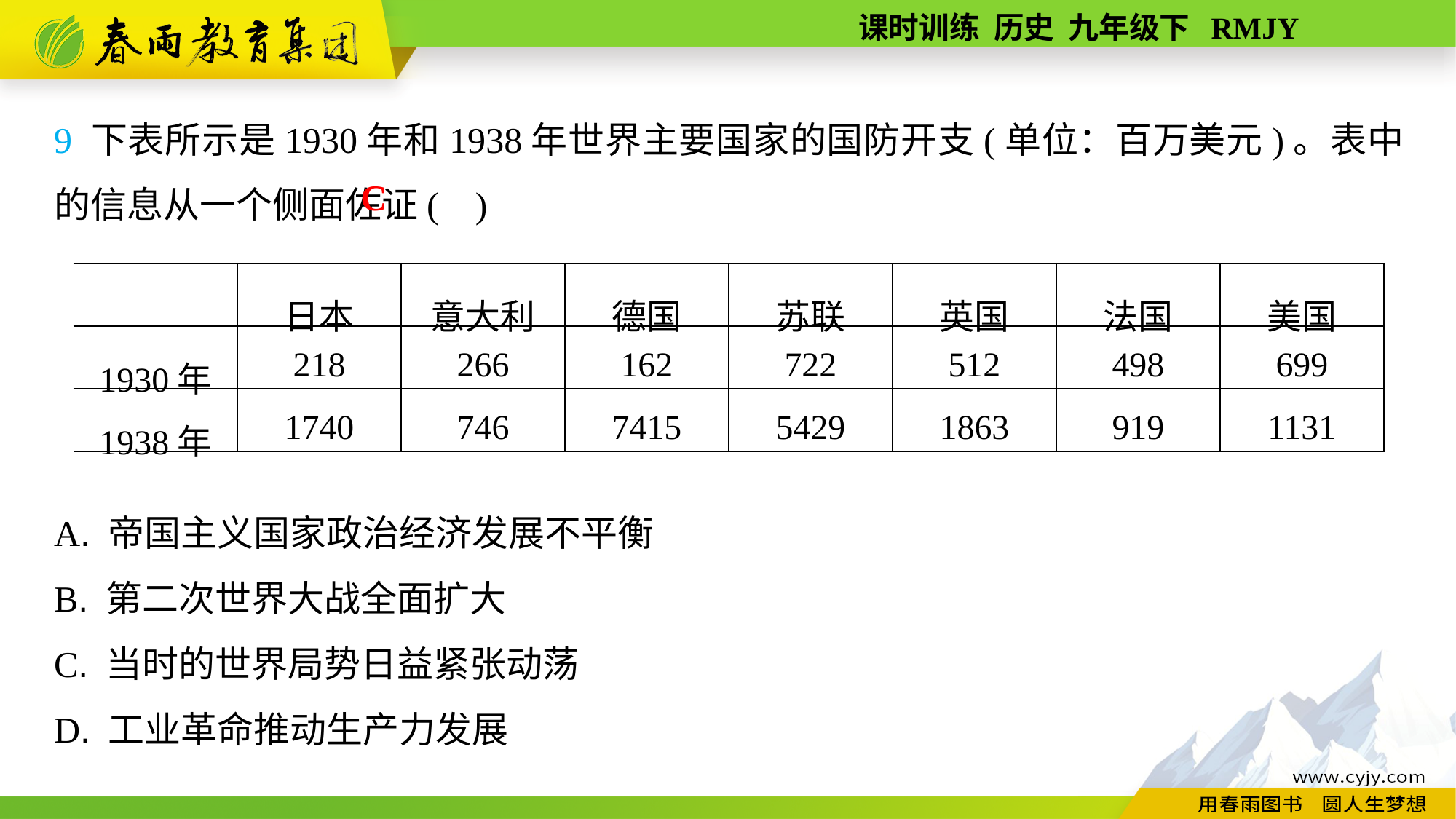

9 下表所示是1930年和1938年世界主要国家的国防开支(单位：百万美元)。表中的信息从一个侧面佐证(    )

A. 帝国主义国家政治经济发展不平衡
B. 第二次世界大战全面扩大
C. 当时的世界局势日益紧张动荡
D. 工业革命推动生产力发展
C
|  | 日本 | 意大利 | 德国 | 苏联 | 英国 | 法国 | 美国 |
| --- | --- | --- | --- | --- | --- | --- | --- |
| 1930年 | 218 | 266 | 162 | 722 | 512 | 498 | 699 |
| 1938年 | 1740 | 746 | 7415 | 5429 | 1863 | 919 | 1131 |